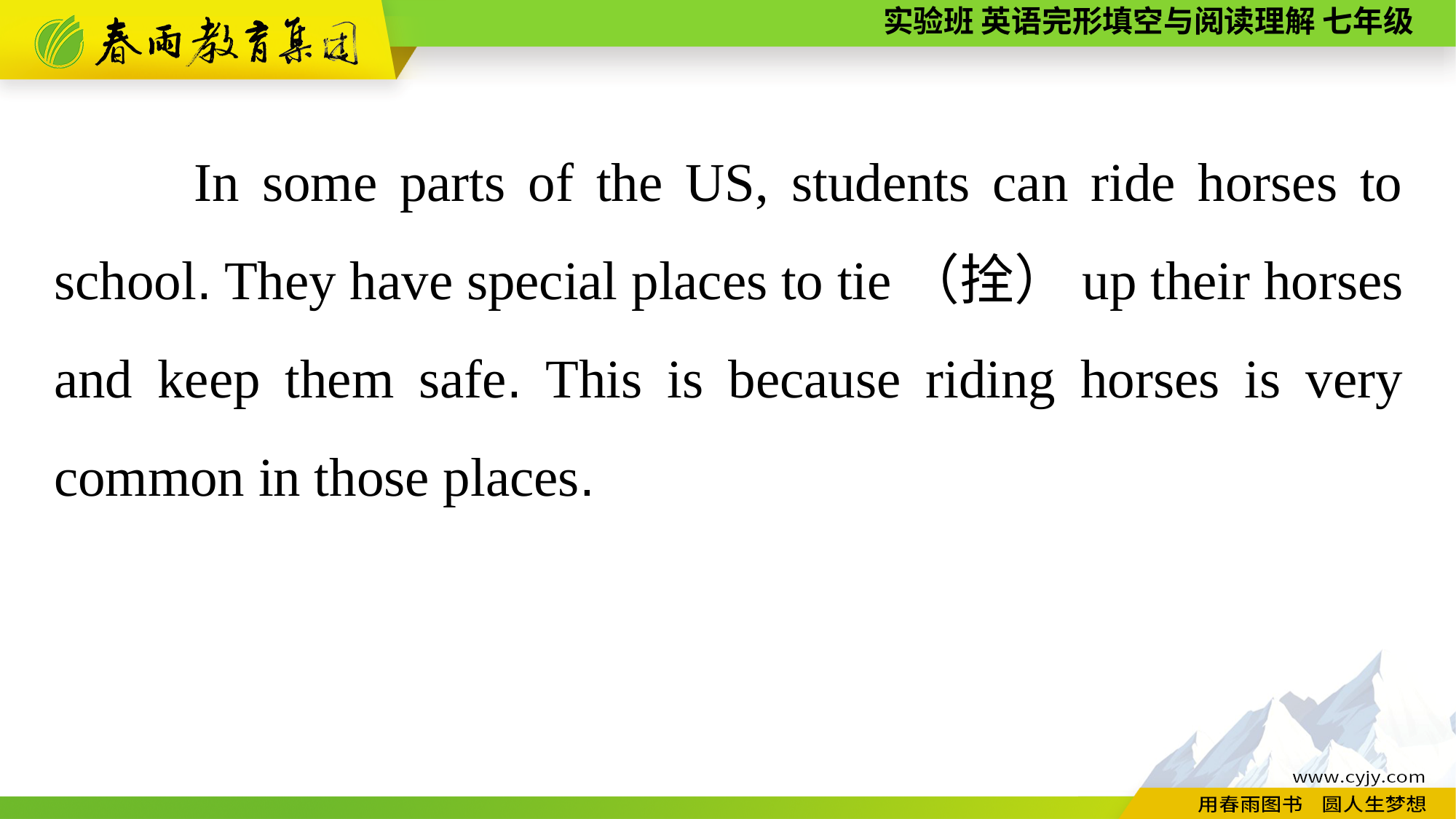

In some parts of the US, students can ride horses to school. They have special places to tie（拴）up their horses and keep them safe. This is because riding horses is very common in those places.